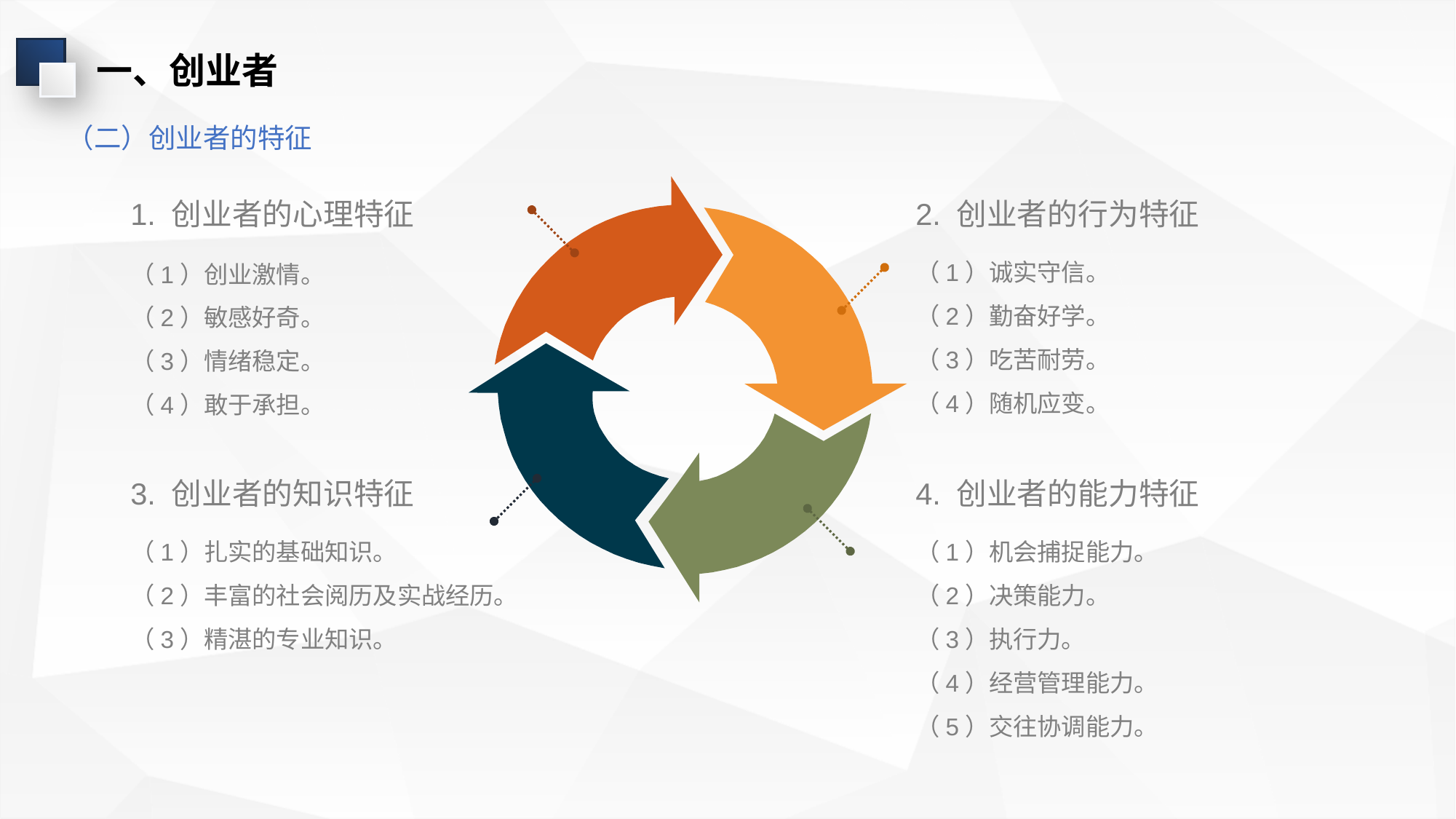

一、创业者
（二）创业者的特征
1. 创业者的心理特征
2. 创业者的行为特征

（1）诚实守信。
（2）勤奋好学。
（3）吃苦耐劳。
（4）随机应变。
（1）创业激情。
（2）敏感好奇。
（3）情绪稳定。
（4）敢于承担。

3. 创业者的知识特征
4. 创业者的能力特征
（1）扎实的基础知识。
（2）丰富的社会阅历及实战经历。
（3）精湛的专业知识。
（1）机会捕捉能力。
（2）决策能力。
（3）执行力。
（4）经营管理能力。
（5）交往协调能力。